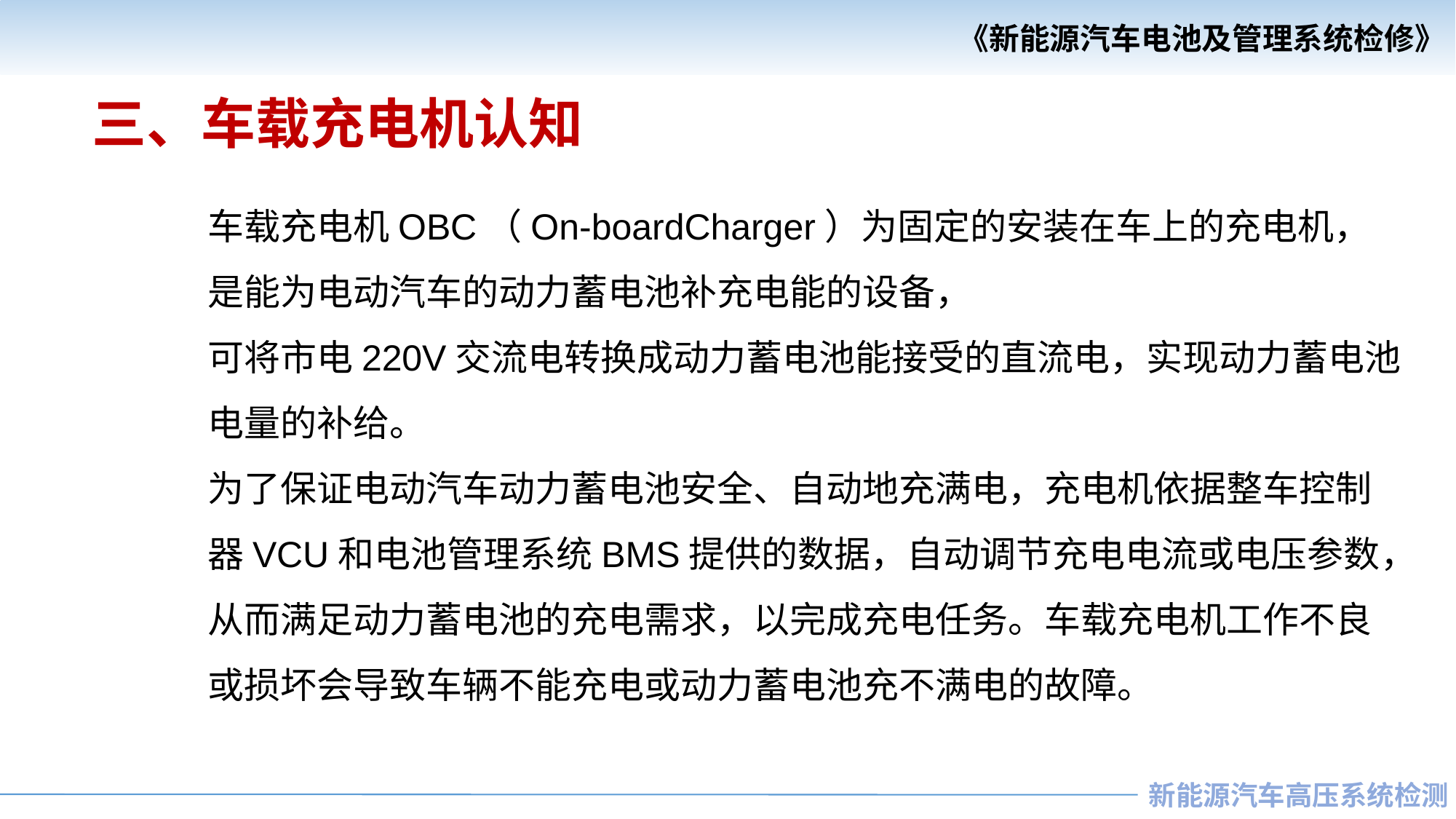

三、车载充电机认知

车载充电机OBC（On-boardCharger）为固定的安装在车上的充电机，
是能为电动汽车的动力蓄电池补充电能的设备，
可将市电220V交流电转换成动力蓄电池能接受的直流电，实现动力蓄电池电量的补给。
为了保证电动汽车动力蓄电池安全、自动地充满电，充电机依据整车控制器VCU和电池管理系统BMS提供的数据，自动调节充电电流或电压参数，从而满足动力蓄电池的充电需求，以完成充电任务。车载充电机工作不良或损坏会导致车辆不能充电或动力蓄电池充不满电的故障。